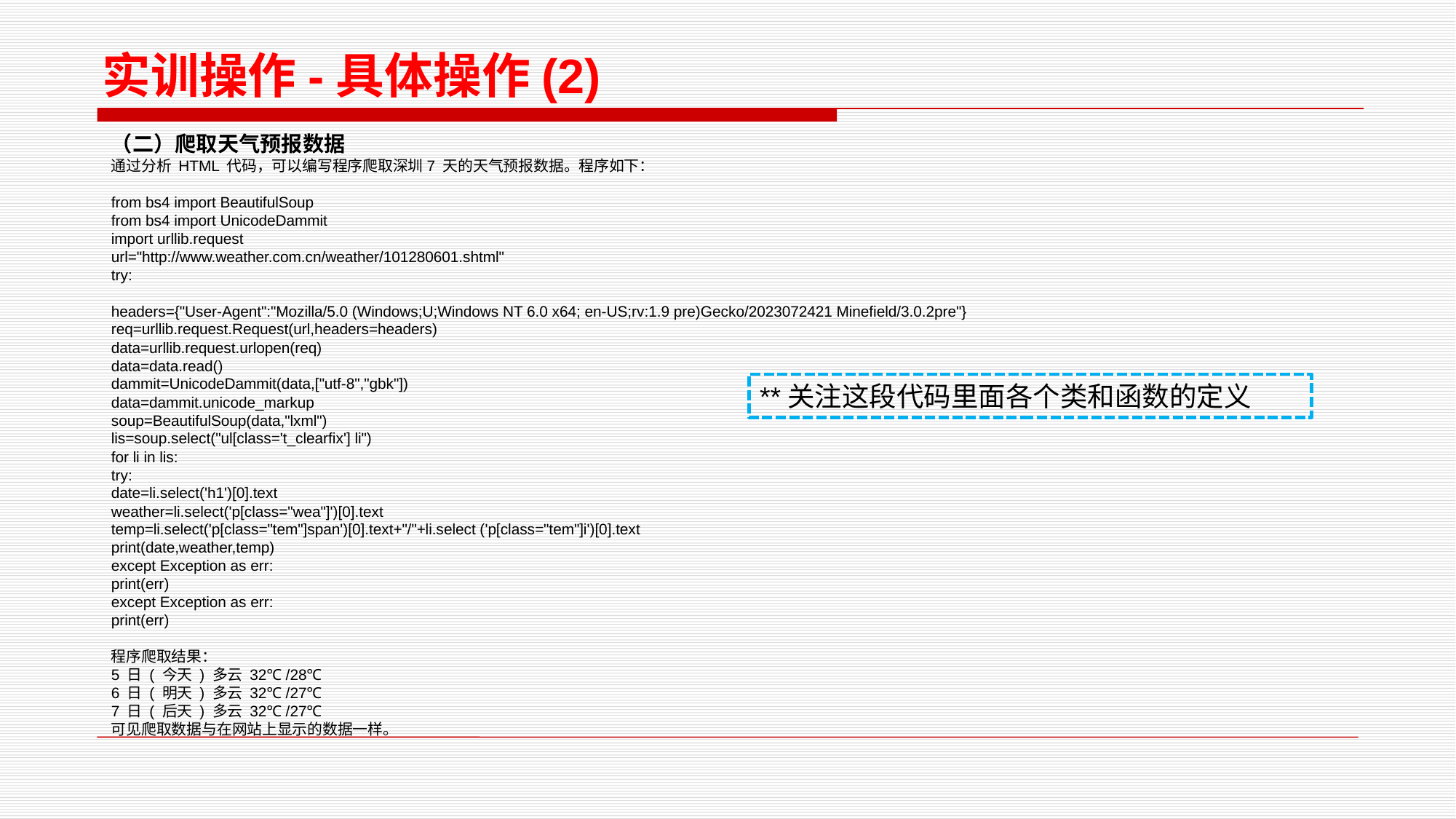

实训操作-具体操作(2)
（二）爬取天气预报数据
通过分析 HTML 代码，可以编写程序爬取深圳7 天的天气预报数据。程序如下：

from bs4 import BeautifulSoup
from bs4 import UnicodeDammit
import urllib.request
url="http://www.weather.com.cn/weather/101280601.shtml"
try:

headers={"User-Agent":"Mozilla/5.0 (Windows;U;Windows NT 6.0 x64; en-US;rv:1.9 pre)Gecko/2023072421 Mineﬁeld/3.0.2pre"}
req=urllib.request.Request(url,headers=headers)
data=urllib.request.urlopen(req)
data=data.read()
dammit=UnicodeDammit(data,["utf-8","gbk"])
data=dammit.unicode_markup
soup=BeautifulSoup(data,"lxml")
lis=soup.select("ul[class='t_clearﬁx'] li")
for li in lis:
try:
date=li.select('h1')[0].text
weather=li.select('p[class="wea"]')[0].text
temp=li.select('p[class="tem"]span')[0].text+"/"+li.select ('p[class="tem"]i')[0].text
print(date,weather,temp)
except Exception as err:
print(err)
except Exception as err:
print(err)

程序爬取结果：
5 日 ( 今天 ) 多云 32℃ /28℃
6 日 ( 明天 ) 多云 32℃ /27℃
7 日 ( 后天 ) 多云 32℃ /27℃
可见爬取数据与在网站上显示的数据一样。
**关注这段代码里面各个类和函数的定义